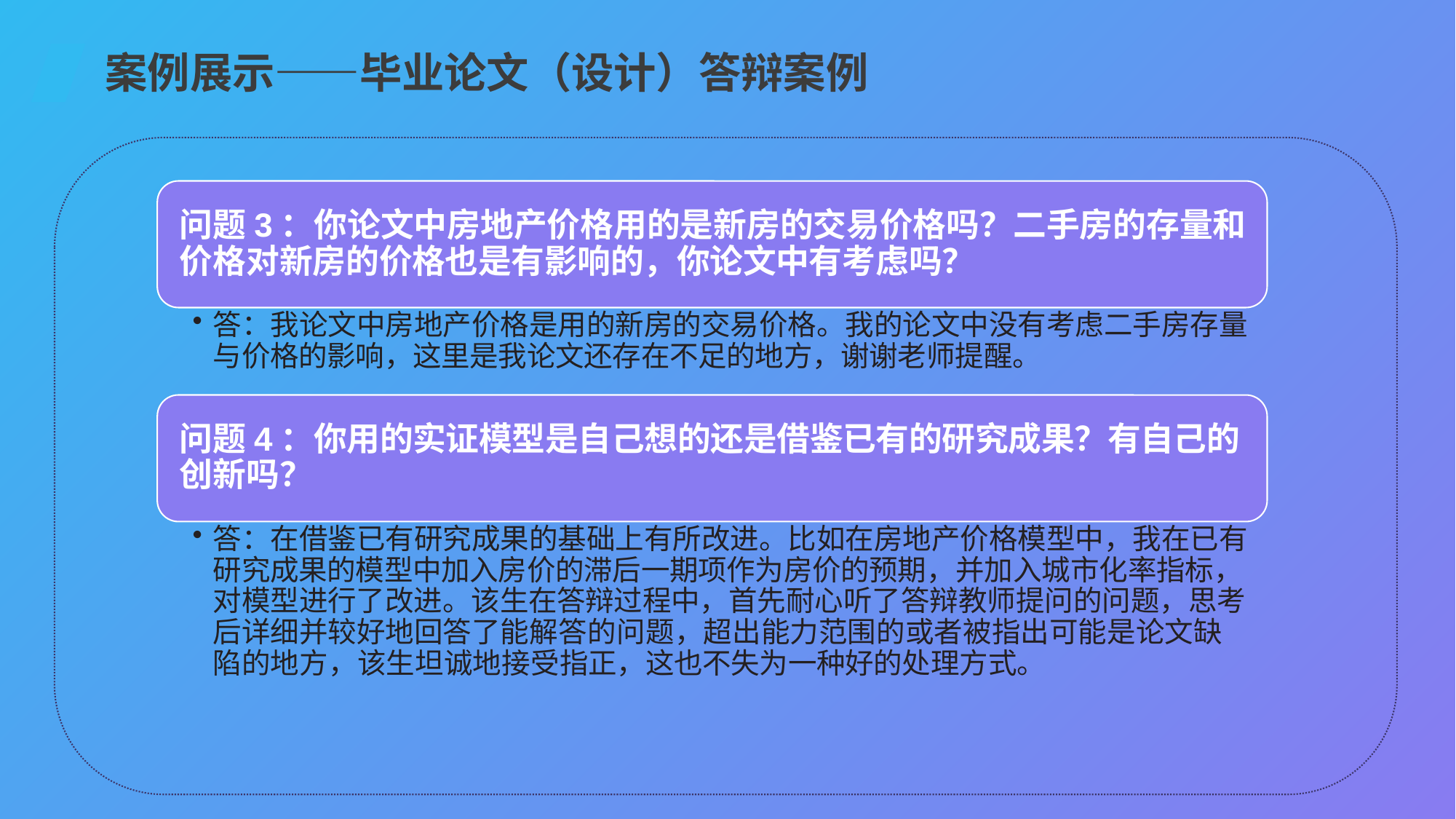

案例展示——毕业论文（设计）答辩案例

问题3：你论文中房地产价格用的是新房的交易价格吗？二手房的存量和价格对新房的价格也是有影响的，你论文中有考虑吗？
答：我论文中房地产价格是用的新房的交易价格。我的论文中没有考虑二手房存量与价格的影响，这里是我论文还存在不足的地方，谢谢老师提醒。
问题4：你用的实证模型是自己想的还是借鉴已有的研究成果？有自己的创新吗？
答：在借鉴已有研究成果的基础上有所改进。比如在房地产价格模型中，我在已有研究成果的模型中加入房价的滞后一期项作为房价的预期，并加入城市化率指标，对模型进行了改进。该生在答辩过程中，首先耐心听了答辩教师提问的问题，思考后详细并较好地回答了能解答的问题，超出能力范围的或者被指出可能是论文缺陷的地方，该生坦诚地接受指正，这也不失为一种好的处理方式。